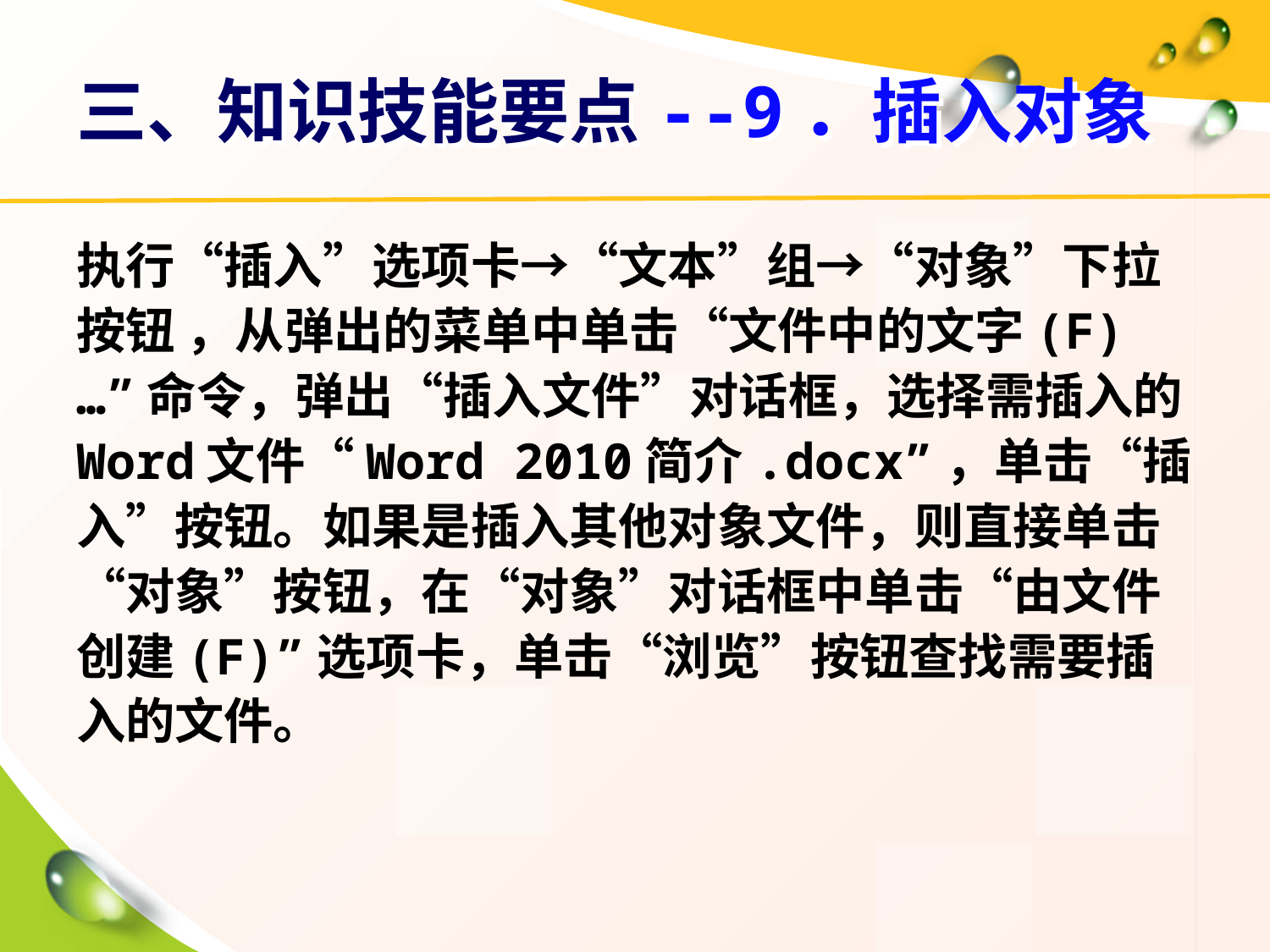

# 三、知识技能要点--9．插入对象
执行“插入”选项卡→“文本”组→“对象”下拉按钮 ，从弹出的菜单中单击“文件中的文字(F)…”命令，弹出“插入文件”对话框，选择需插入的Word文件“Word 2010简介.docx”，单击“插入”按钮。如果是插入其他对象文件，则直接单击“对象”按钮，在“对象”对话框中单击“由文件创建(F)”选项卡，单击“浏览”按钮查找需要插入的文件。